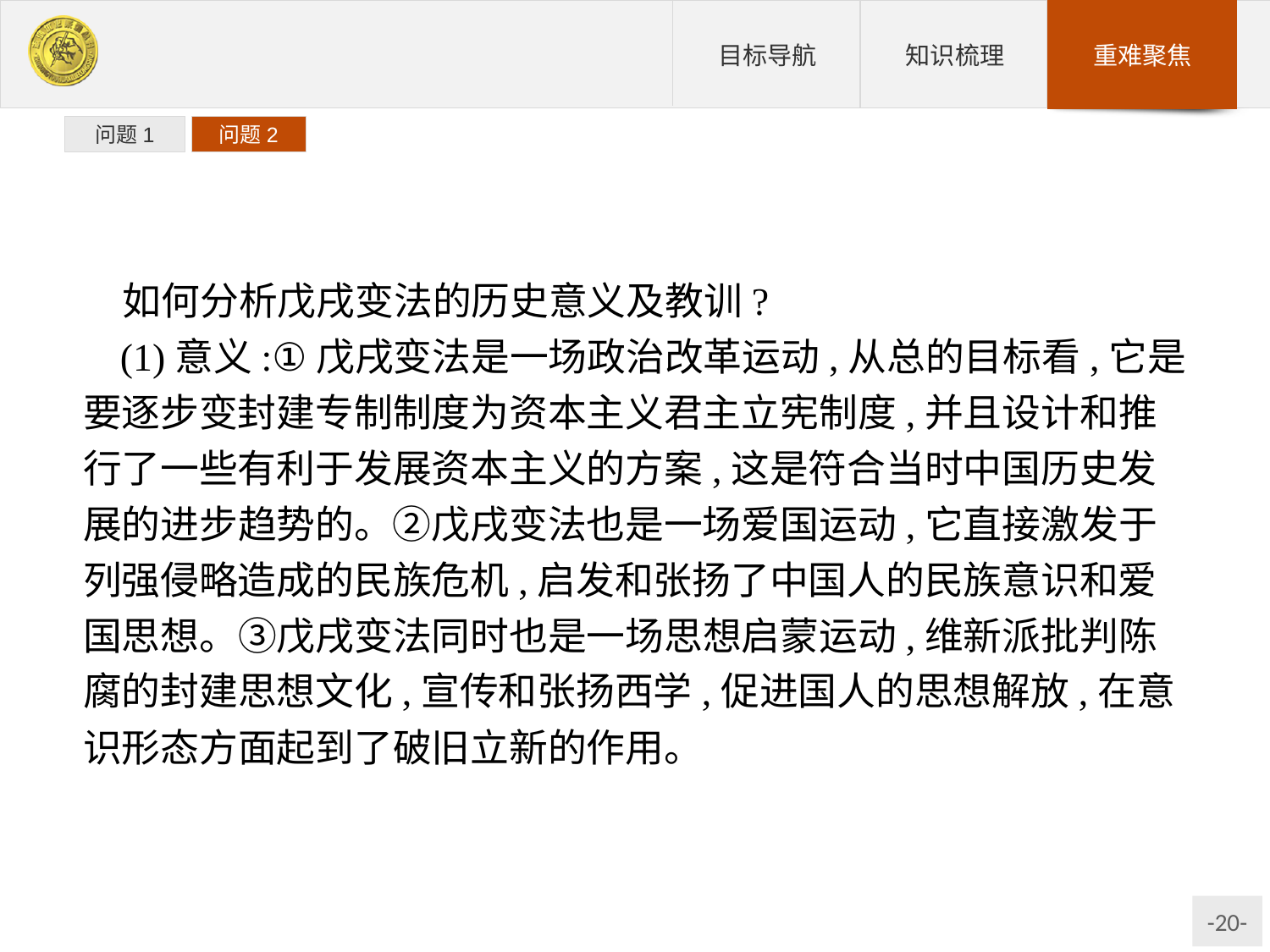

问题1
问题2
如何分析戊戌变法的历史意义及教训?
(1)意义:①戊戌变法是一场政治改革运动,从总的目标看,它是要逐步变封建专制制度为资本主义君主立宪制度,并且设计和推行了一些有利于发展资本主义的方案,这是符合当时中国历史发展的进步趋势的。②戊戌变法也是一场爱国运动,它直接激发于列强侵略造成的民族危机,启发和张扬了中国人的民族意识和爱国思想。③戊戌变法同时也是一场思想启蒙运动,维新派批判陈腐的封建思想文化,宣传和张扬西学,促进国人的思想解放,在意识形态方面起到了破旧立新的作用。